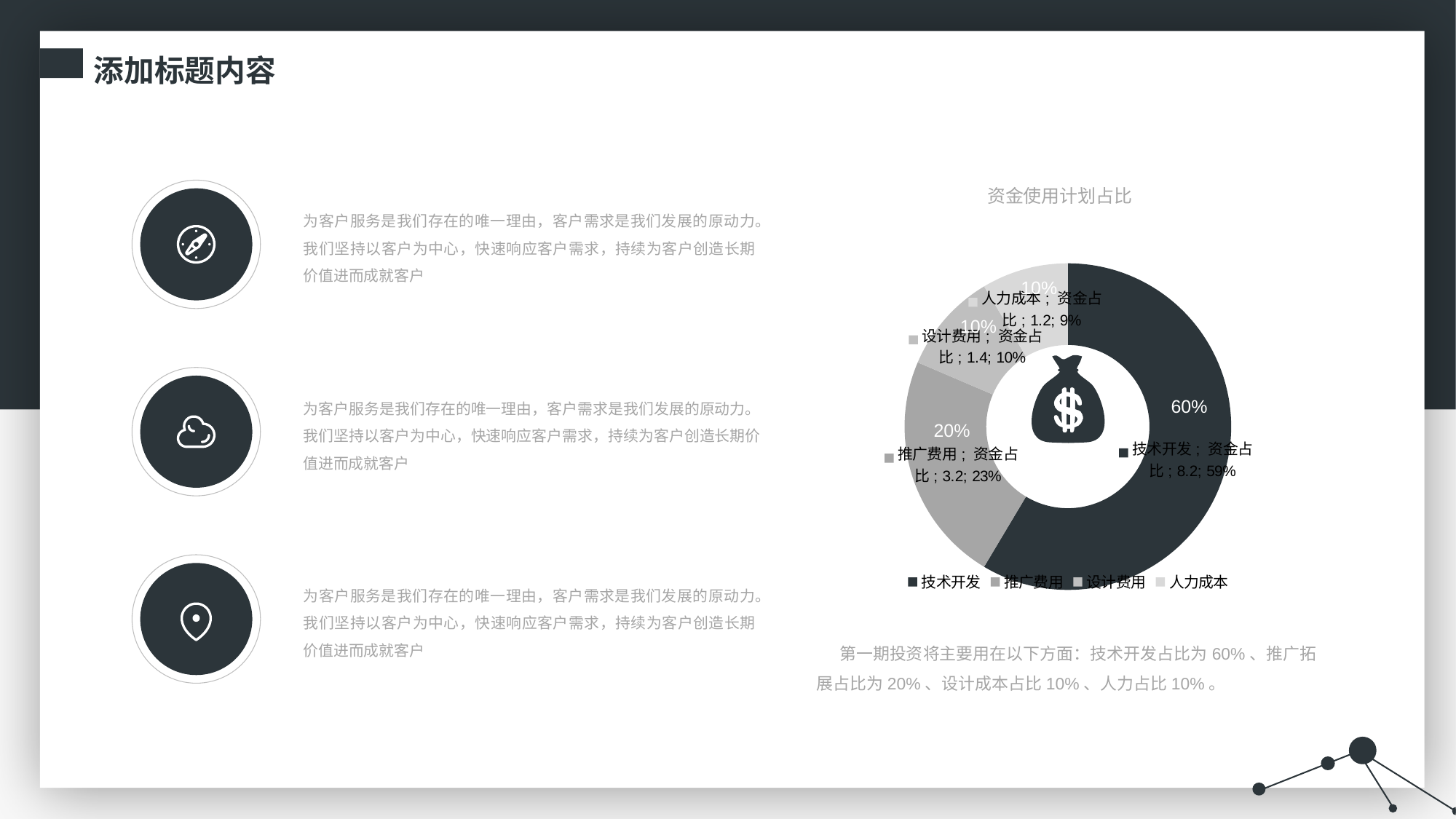

添加标题内容

资金使用计划占比

为客户服务是我们存在的唯一理由，客户需求是我们发展的原动力。我们坚持以客户为中心，快速响应客户需求，持续为客户创造长期价值进而成就客户

### Chart

| Category | 资金占比 |
|---|---|
| 技术开发 | 8.200000000000001 |
| 推广费用 | 3.2 |
| 设计费用 | 1.4 |
| 人力成本 | 1.2 |
10%
10%

60%
20%

为客户服务是我们存在的唯一理由，客户需求是我们发展的原动力。我们坚持以客户为中心，快速响应客户需求，持续为客户创造长期价值进而成就客户

为客户服务是我们存在的唯一理由，客户需求是我们发展的原动力。我们坚持以客户为中心，快速响应客户需求，持续为客户创造长期价值进而成就客户
     第一期投资将主要用在以下方面：技术开发占比为60%、推广拓展占比为20%、设计成本占比10%、人力占比10%。